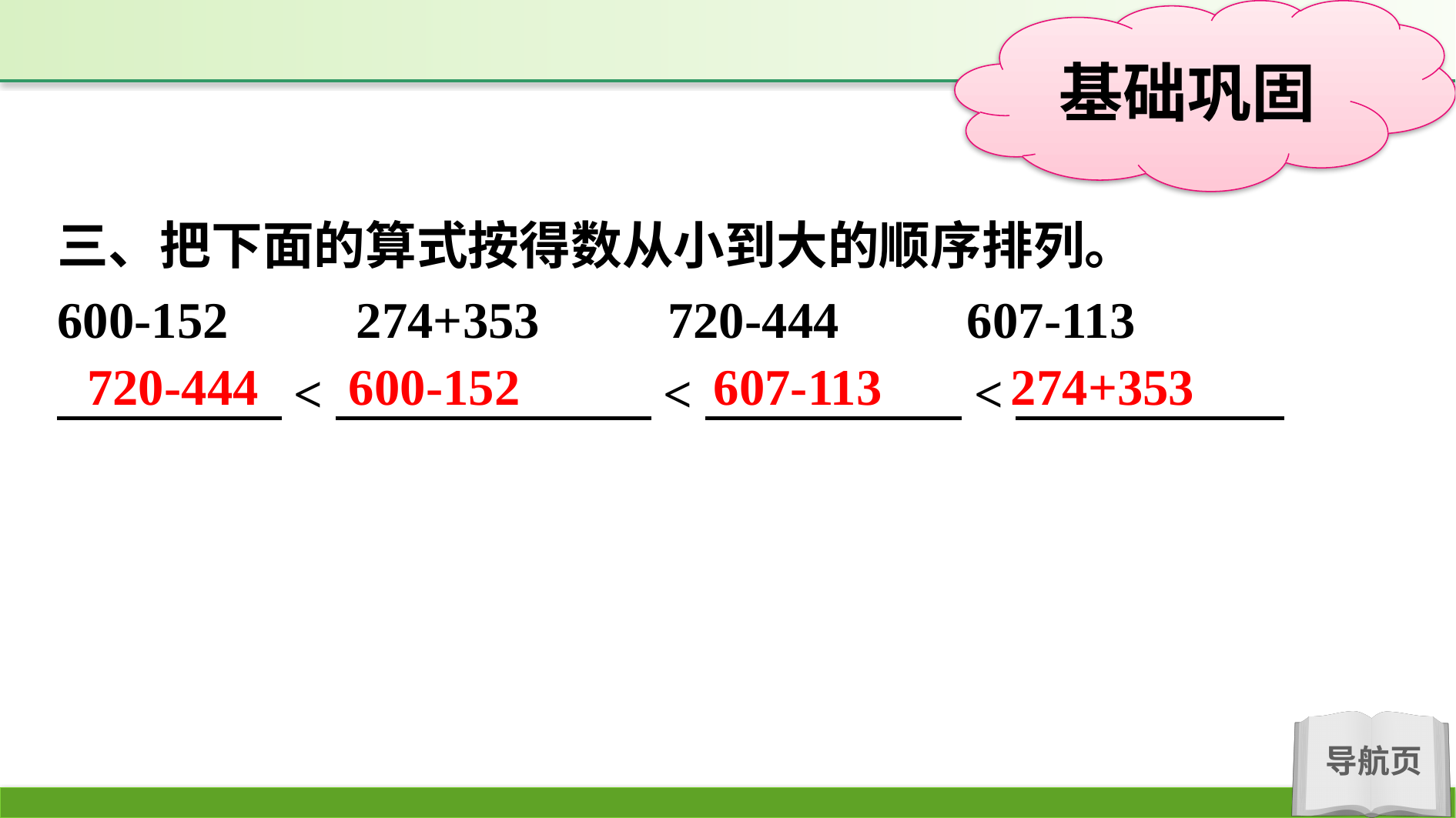

三、把下面的算式按得数从小到大的顺序排列。
600-152　　274+353　　720-444　　607-113
　　      　<　　   　  　　<　　　　　<
720-444       600-152               607-113          274+353